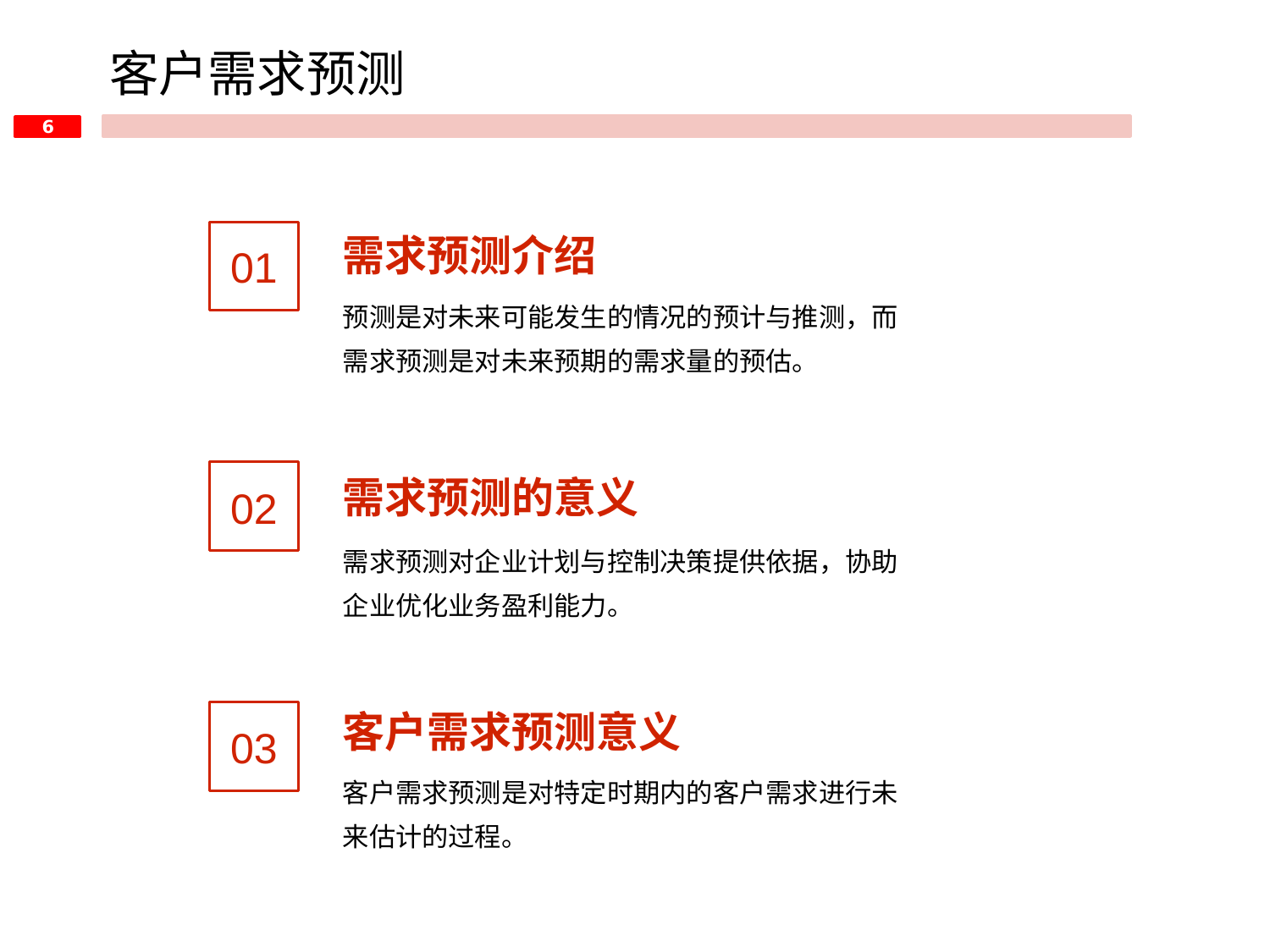

客户需求预测
6
需求预测介绍

01
预测是对未来可能发生的情况的预计与推测，而需求预测是对未来预期的需求量的预估。
需求预测的意义

02
需求预测对企业计划与控制决策提供依据，协助企业优化业务盈利能力。
客户需求预测意义

03
客户需求预测是对特定时期内的客户需求进行未来估计的过程。